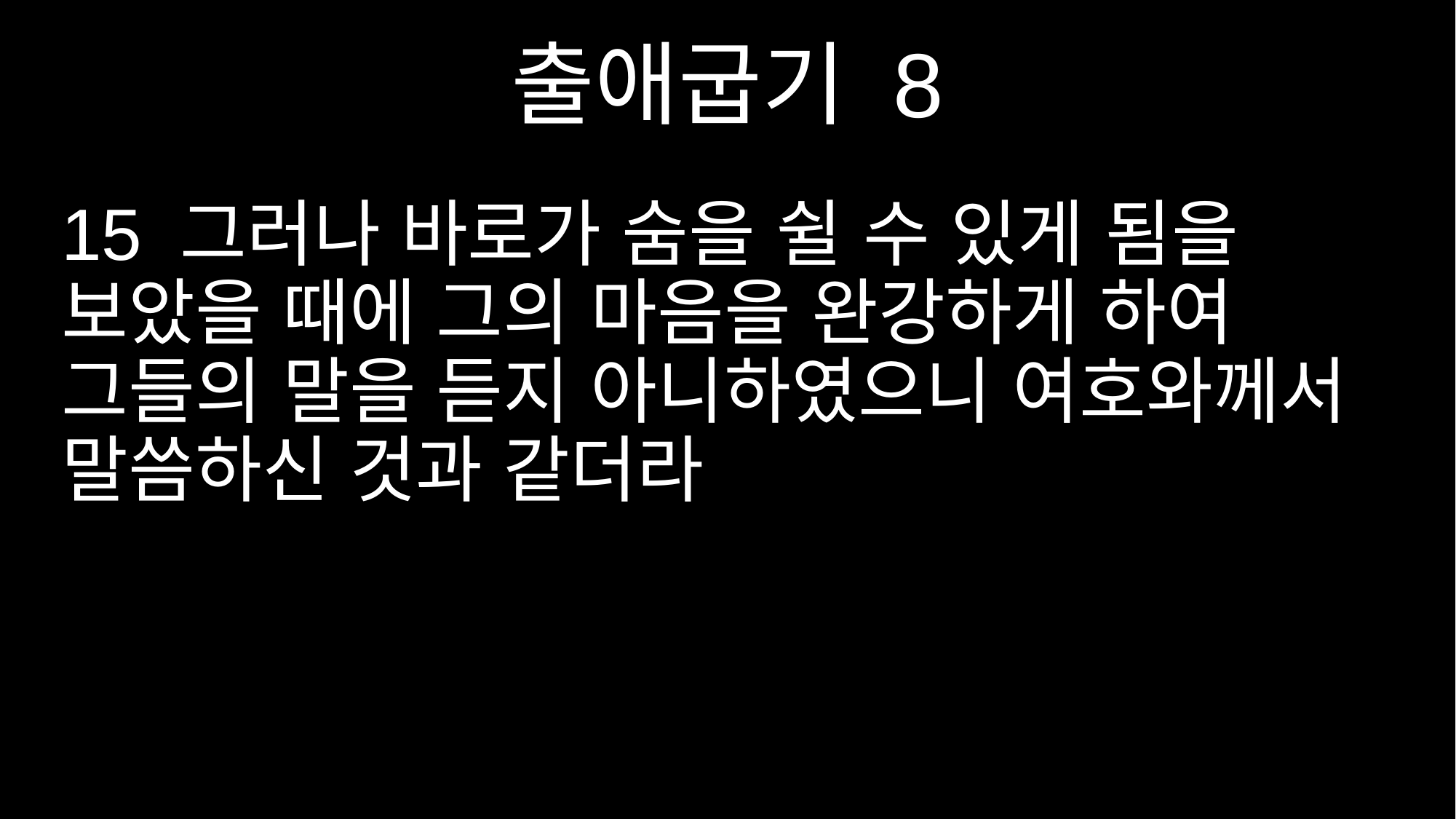

출애굽기 8
15 그러나 바로가 숨을 쉴 수 있게 됨을 보았을 때에 그의 마음을 완강하게 하여 그들의 말을 듣지 아니하였으니 여호와께서 말씀하신 것과 같더라